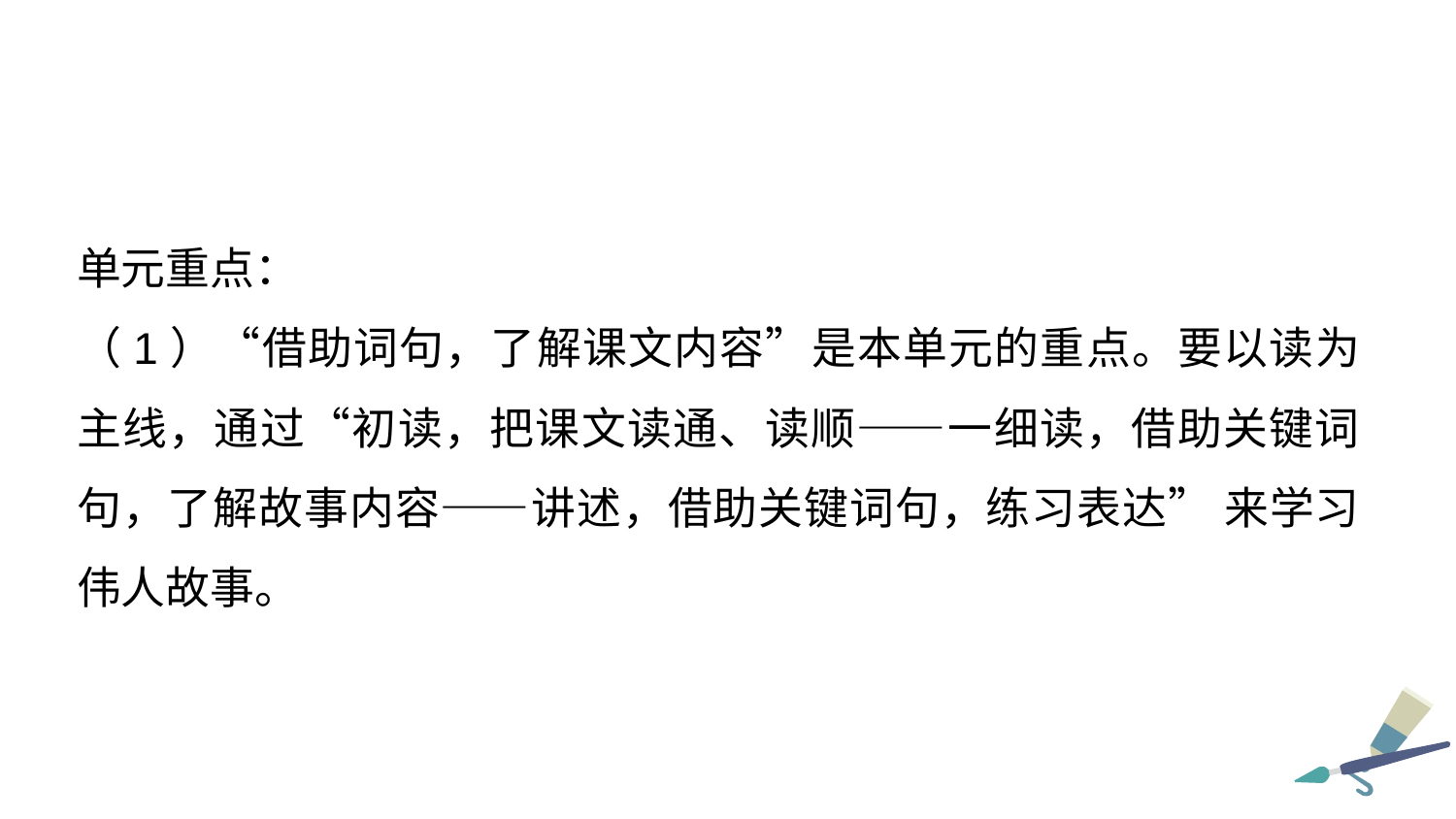

单元重点：
（1）“借助词句，了解课文内容”是本单元的重点。要以读为主线，通过“初读，把课文读通、读顺——一细读，借助关键词句，了解故事内容——讲述，借助关键词句，练习表达” 来学习伟人故事。